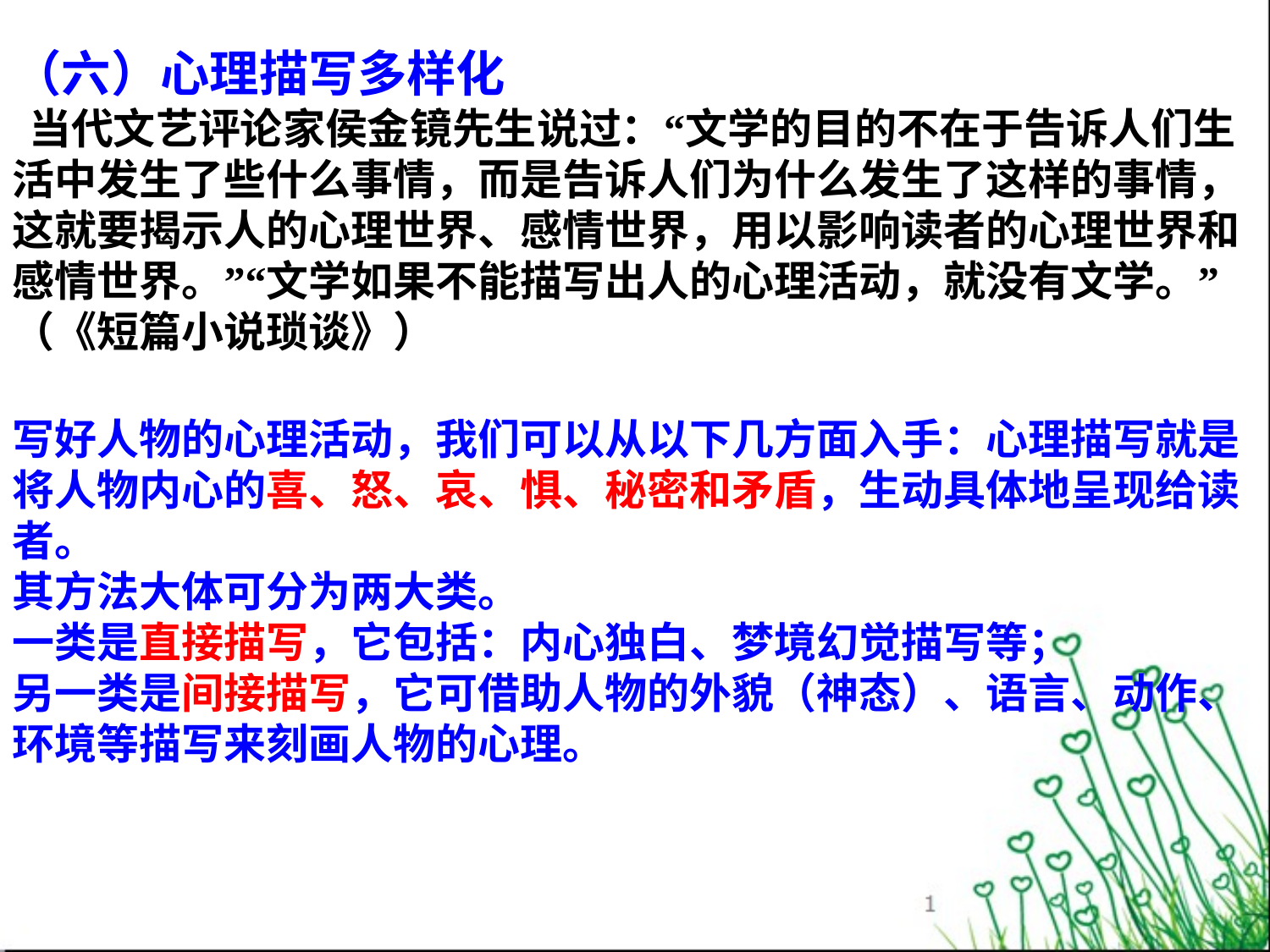

（六）心理描写多样化
   当代文艺评论家侯金镜先生说过：“文学的目的不在于告诉人们生活中发生了些什么事情，而是告诉人们为什么发生了这样的事情，这就要揭示人的心理世界、感情世界，用以影响读者的心理世界和感情世界。”“文学如果不能描写出人的心理活动，就没有文学。”（《短篇小说琐谈》）
写好人物的心理活动，我们可以从以下几方面入手：心理描写就是将人物内心的喜、怒、哀、惧、秘密和矛盾，生动具体地呈现给读者。
其方法大体可分为两大类。
一类是直接描写，它包括：内心独白、梦境幻觉描写等；
另一类是间接描写，它可借助人物的外貌（神态）、语言、动作、环境等描写来刻画人物的心理。